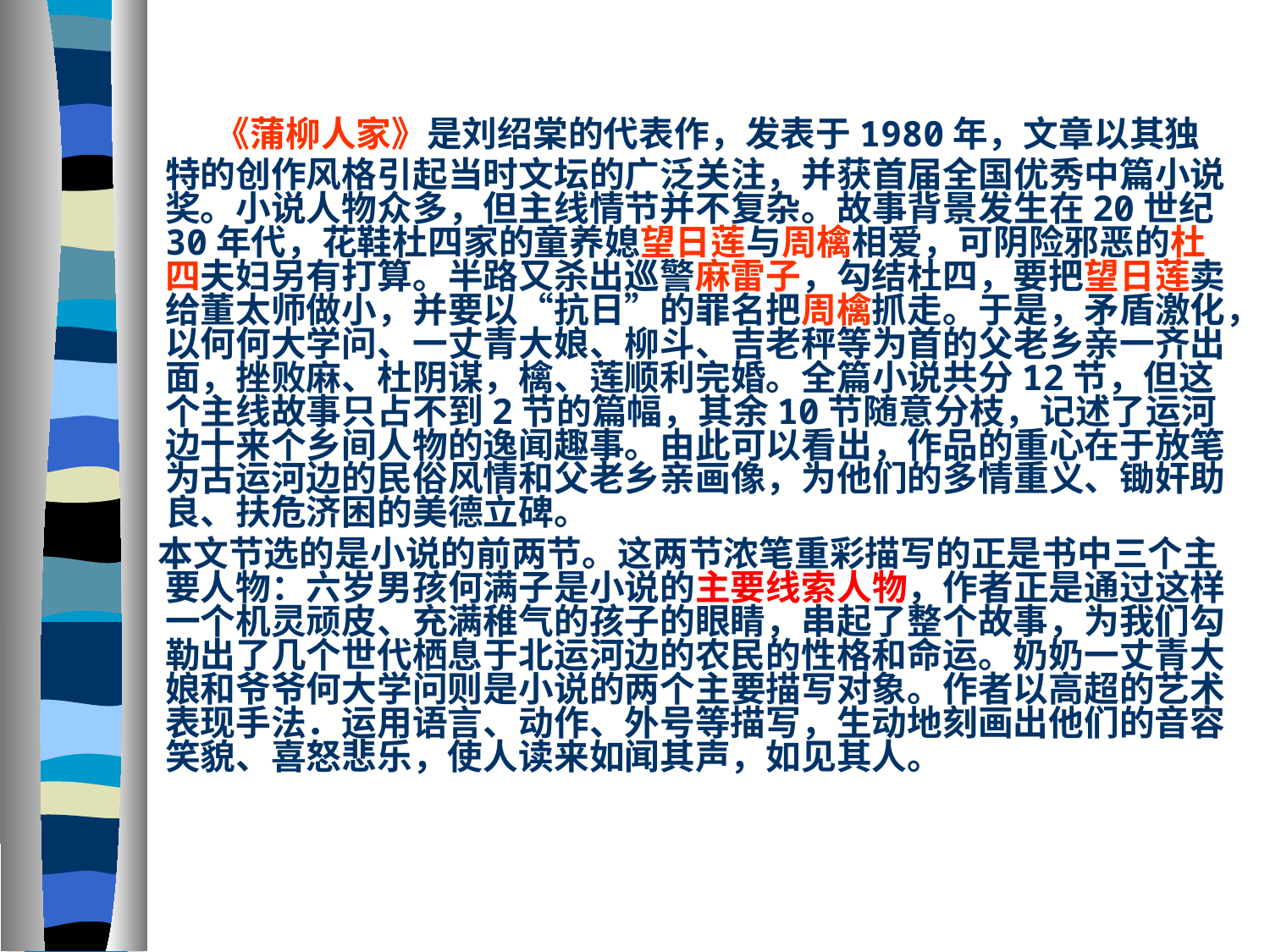

《蒲柳人家》是刘绍棠的代表作，发表于1980年，文章以其独特的创作风格引起当时文坛的广泛关注，并获首届全国优秀中篇小说奖。小说人物众多，但主线情节并不复杂。故事背景发生在20世纪30年代，花鞋杜四家的童养媳望日莲与周檎相爱，可阴险邪恶的杜四夫妇另有打算。半路又杀出巡警麻雷子，勾结杜四，要把望日莲卖给董太师做小，并要以“抗日”的罪名把周檎抓走。于是，矛盾激化，以何何大学问、一丈青大娘、柳斗、吉老秤等为首的父老乡亲一齐出面，挫败麻、杜阴谋，檎、莲顺利完婚。全篇小说共分12节，但这个主线故事只占不到2节的篇幅，其余10节随意分枝，记述了运河边十来个乡间人物的逸闻趣事。由此可以看出，作品的重心在于放笔为古运河边的民俗风情和父老乡亲画像，为他们的多情重义、锄奸助良、扶危济困的美德立碑。
    本文节选的是小说的前两节。这两节浓笔重彩描写的正是书中三个主要人物：六岁男孩何满子是小说的主要线索人物，作者正是通过这样一个机灵顽皮、充满稚气的孩子的眼睛，串起了整个故事，为我们勾勒出了几个世代栖息于北运河边的农民的性格和命运。奶奶一丈青大娘和爷爷何大学问则是小说的两个主要描写对象。作者以高超的艺术表现手法．运用语言、动作、外号等描写，生动地刻画出他们的音容笑貌、喜怒悲乐，使人读来如闻其声，如见其人。